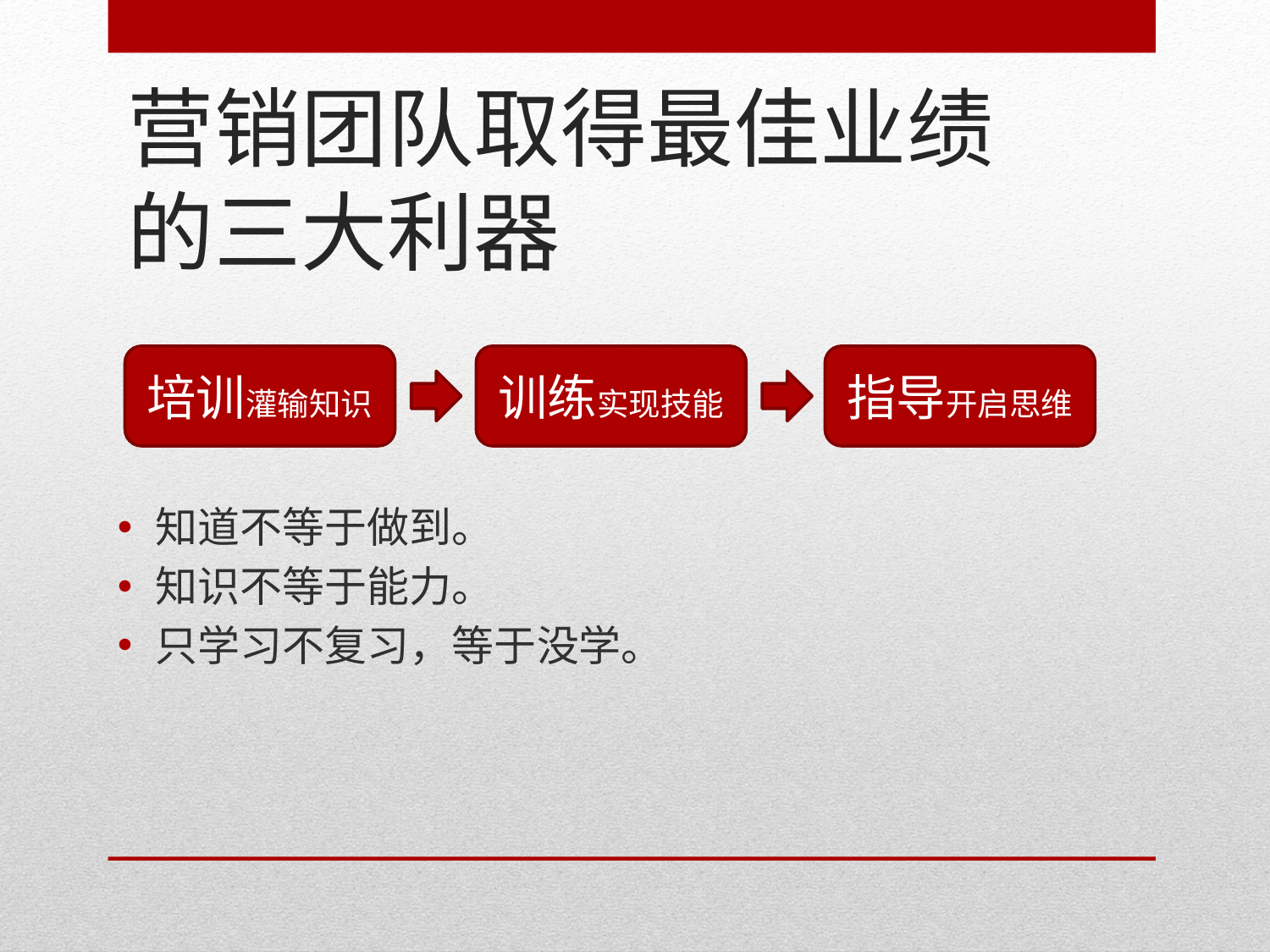

# 营销团队取得最佳业绩的三大利器

知道不等于做到。
知识不等于能力。
只学习不复习，等于没学。
培训灌输知识
训练实现技能
指导开启思维